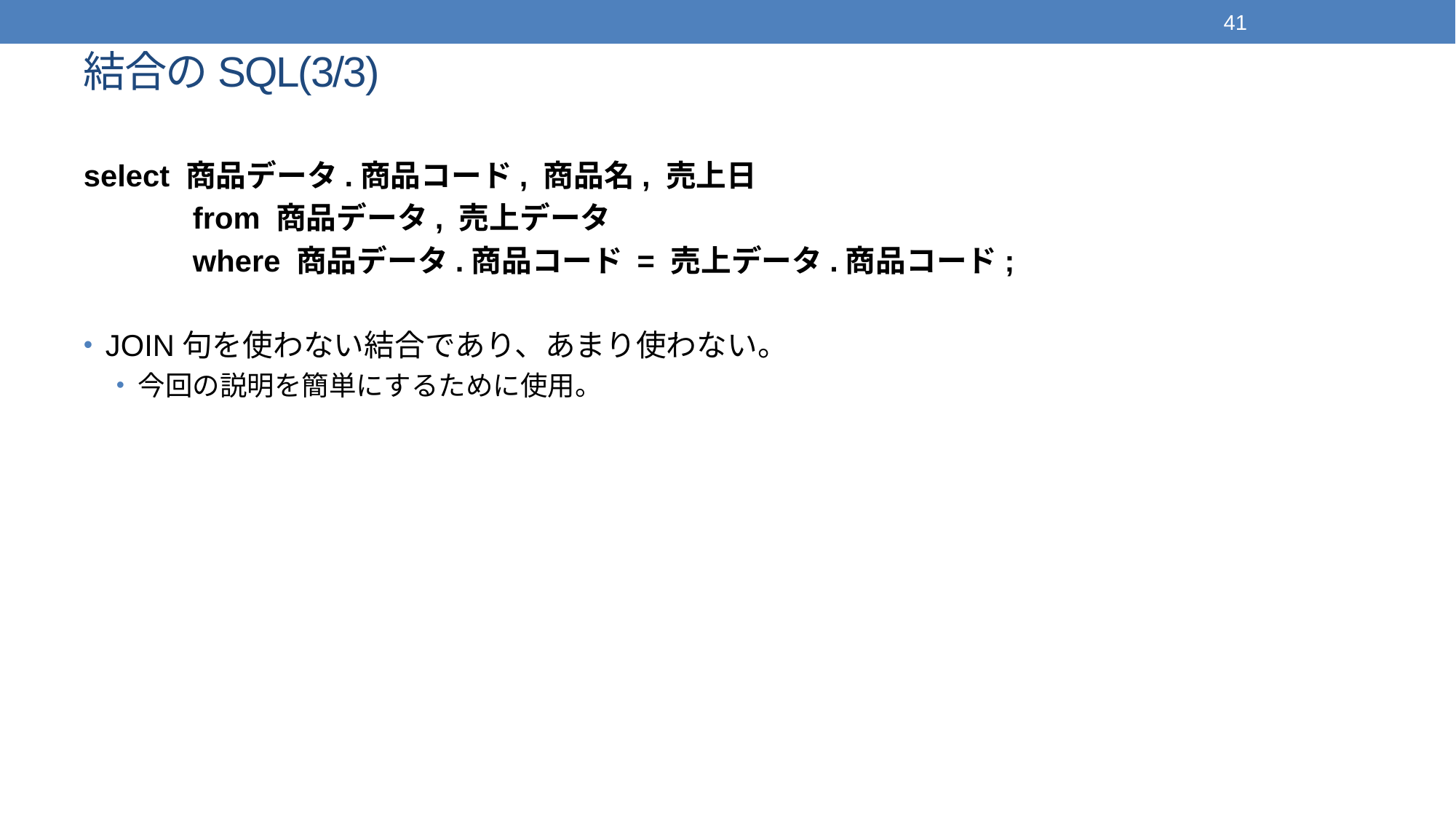

41
# 結合のSQL(3/3)

select 商品データ.商品コード, 商品名, 売上日
	from 商品データ, 売上データ
	where 商品データ.商品コード = 売上データ.商品コード;

JOIN句を使わない結合であり、あまり使わない。
今回の説明を簡単にするために使用。